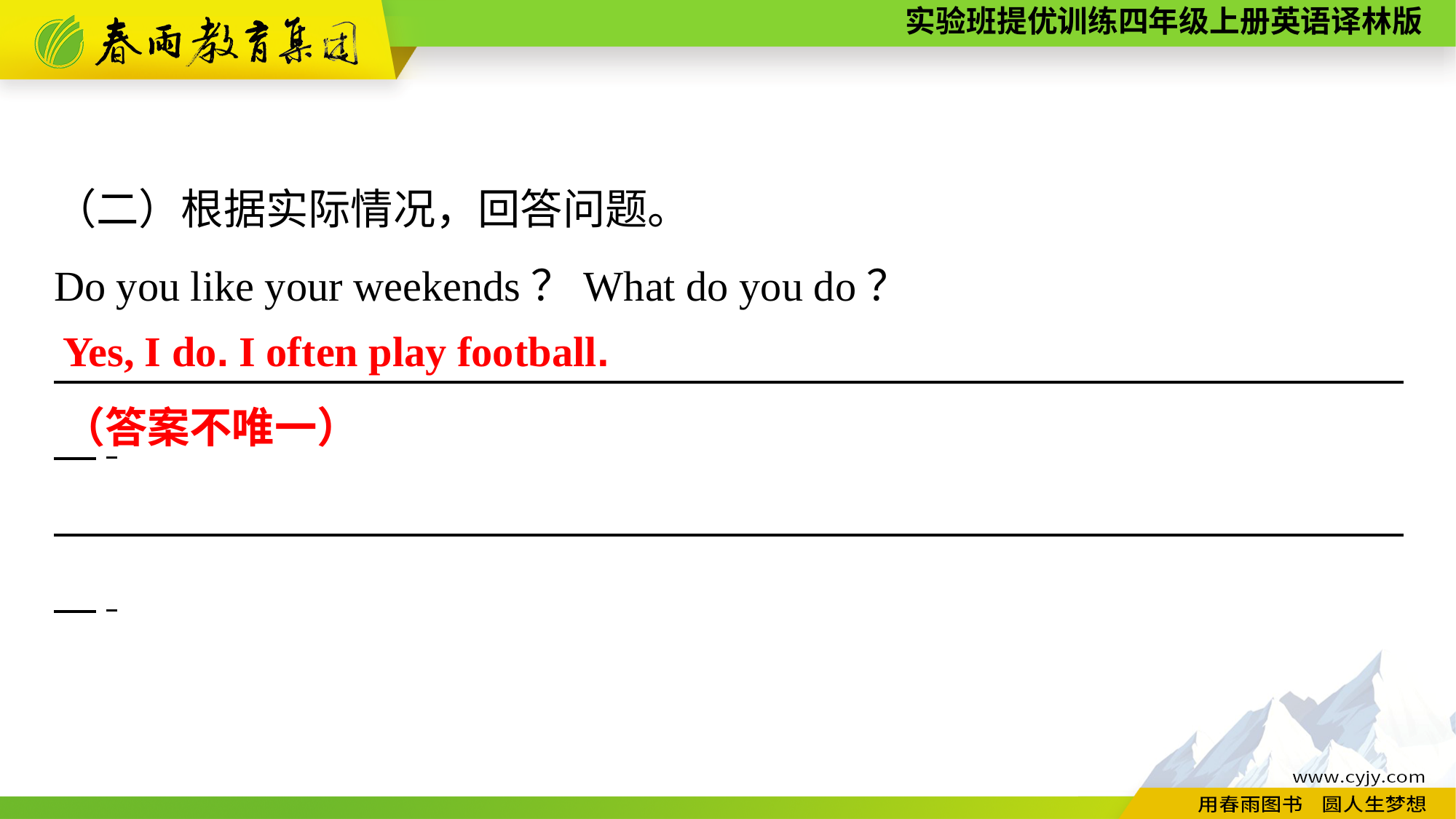

（二）根据实际情况，回答问题。
Do you like your weekends？What do you do？
　　　　　　　　　　　　　　　　　　　　　　　  　　　　　　　　.
　　　　　　　　　　　　　　　　　　　　　　　  　　　　　　　　.
Yes, I do. I often play football.
（答案不唯一）